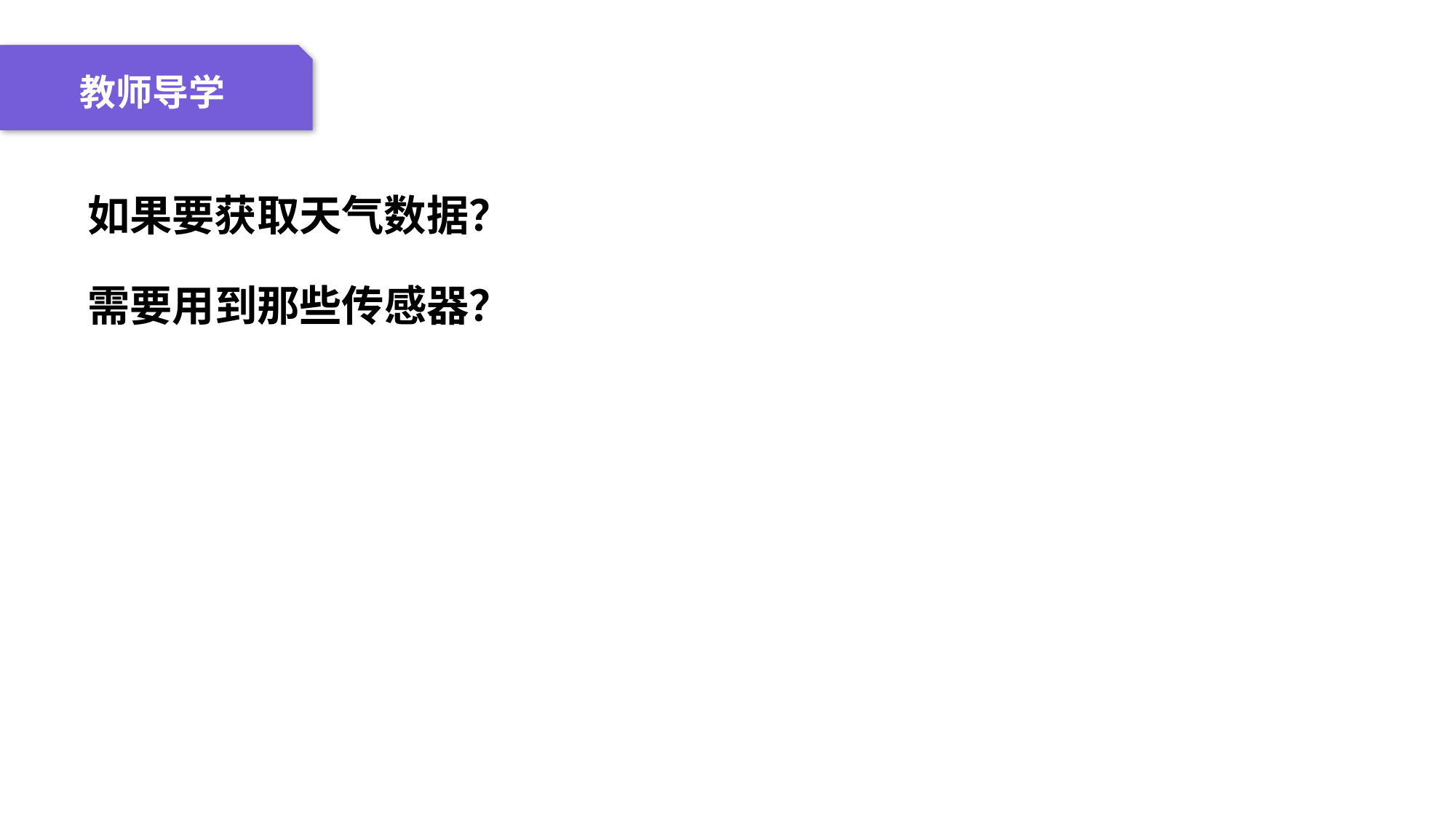

04 名词解释
01 准备过程
02 整体结构
03 重点说明
教师导学
如果要获取天气数据？
需要用到那些传感器？